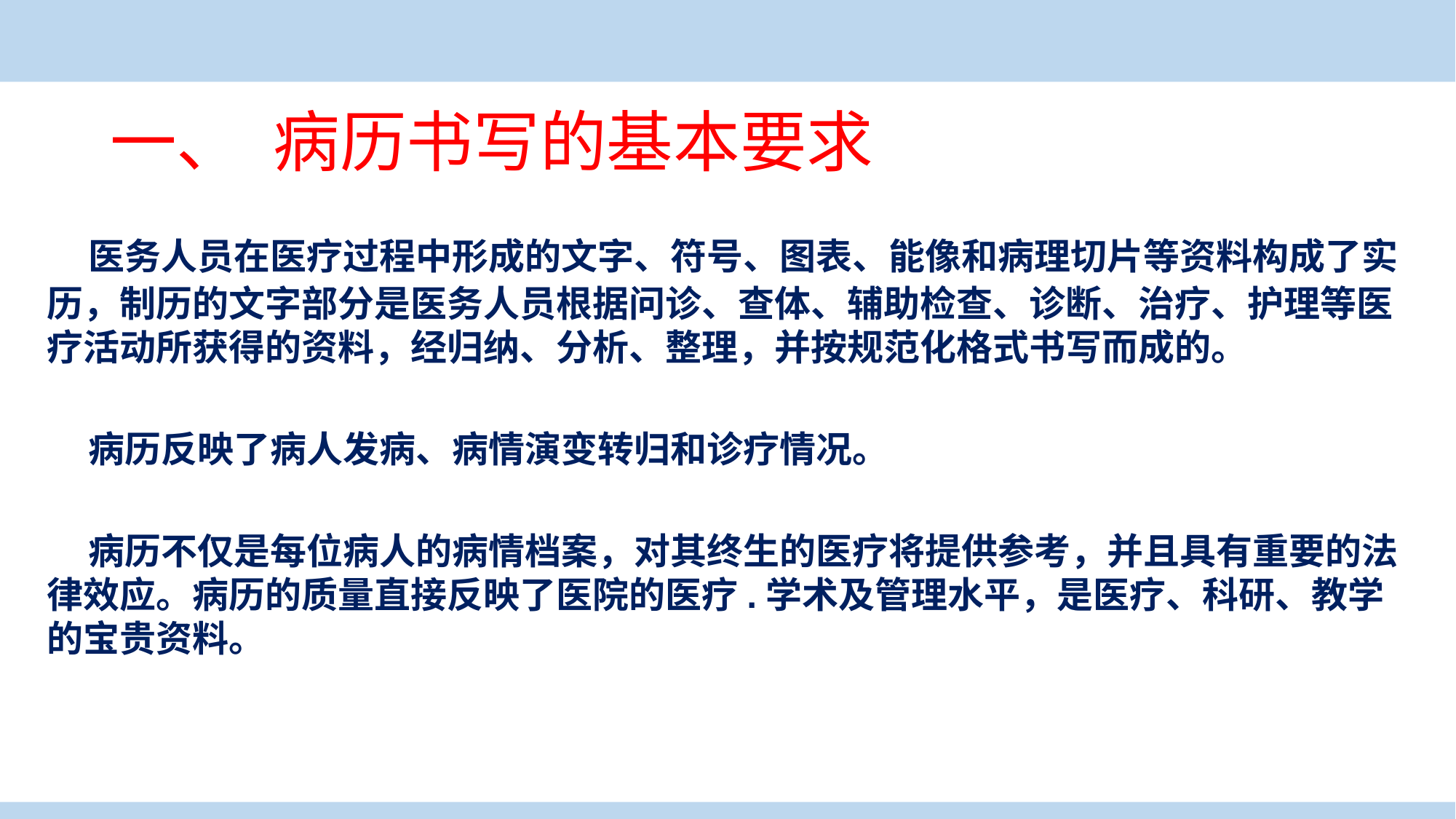

# 一、  病历书写的基本要求
案例导入
   医务人员在医疗过程中形成的文字、符号、图表、能像和病理切片等资料构成了实历，制历的文字部分是医务人员根据问诊、查体、辅助检查、诊断、治疗、护理等医疗活动所获得的资料，经归纳、分析、整理，并按规范化格式书写而成的。

    病历反映了病人发病、病情演变转归和诊疗情况。

    病历不仅是每位病人的病情档案，对其终生的医疗将提供参考，并且具有重要的法律效应。病历的质量直接反映了医院的医疗.学术及管理水平，是医疗、科研、教学的宝贵资料。